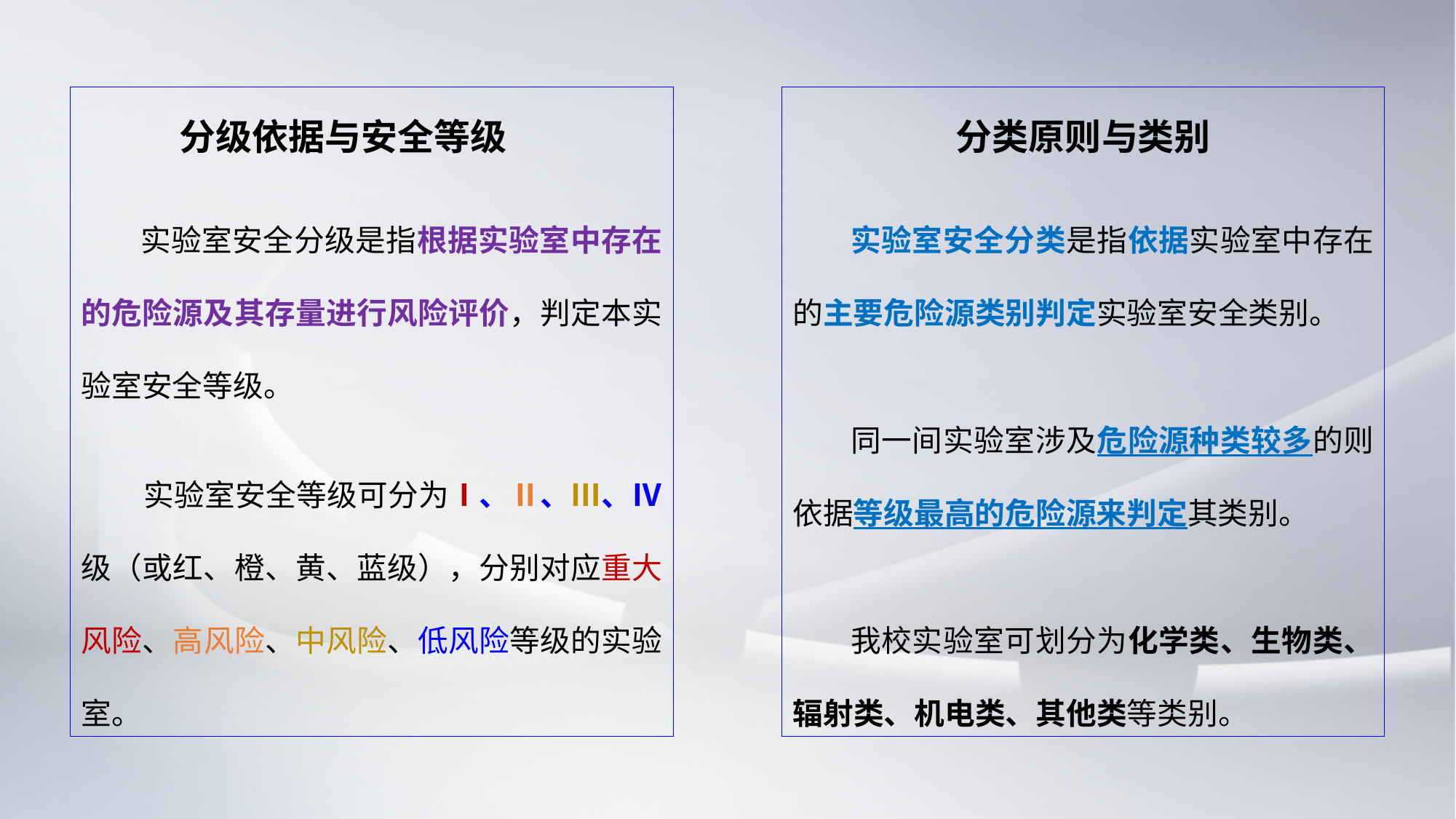

分级依据与安全等级
        实验室安全分级是指根据实验室中存在的危险源及其存量进行风险评价，判定本实验室安全等级。
        实验室安全等级可分为Ⅰ、Ⅱ、Ⅲ、Ⅳ级（或红、橙、黄、蓝级），分别对应重大风险、高风险、中风险、低风险等级的实验室。
分类原则与类别
       实验室安全分类是指依据实验室中存在的主要危险源类别判定实验室安全类别。
       同一间实验室涉及危险源种类较多的则依据等级最高的危险源来判定其类别。
       我校实验室可划分为化学类、生物类、辐射类、机电类、其他类等类别。